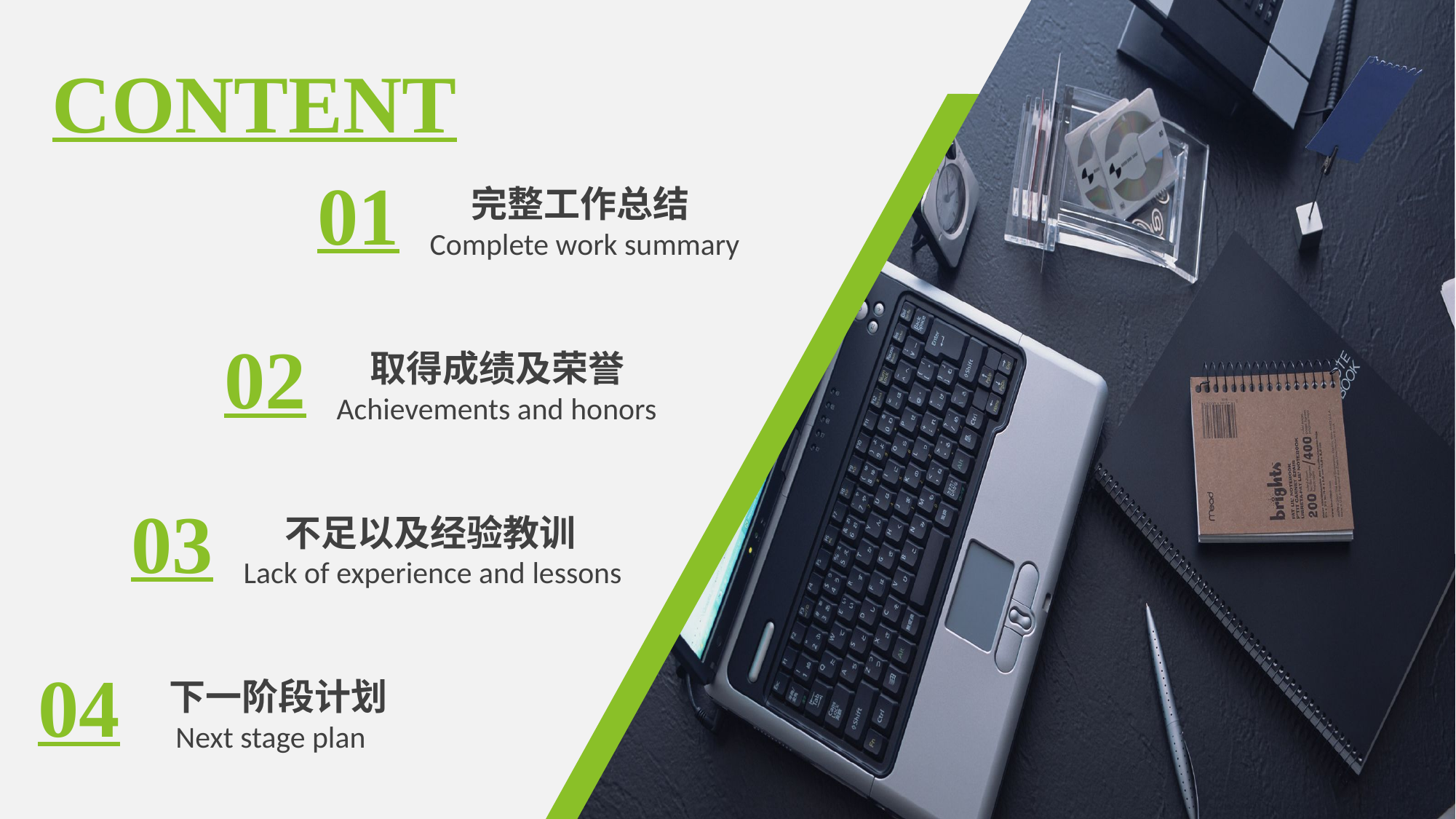

CONTENT

01
    完整工作总结
Complete work summary
02
   取得成绩及荣誉
Achievements and honors
03
    不足以及经验教训
Lack of experience and lessons
04
下一阶段计划
 Next stage plan